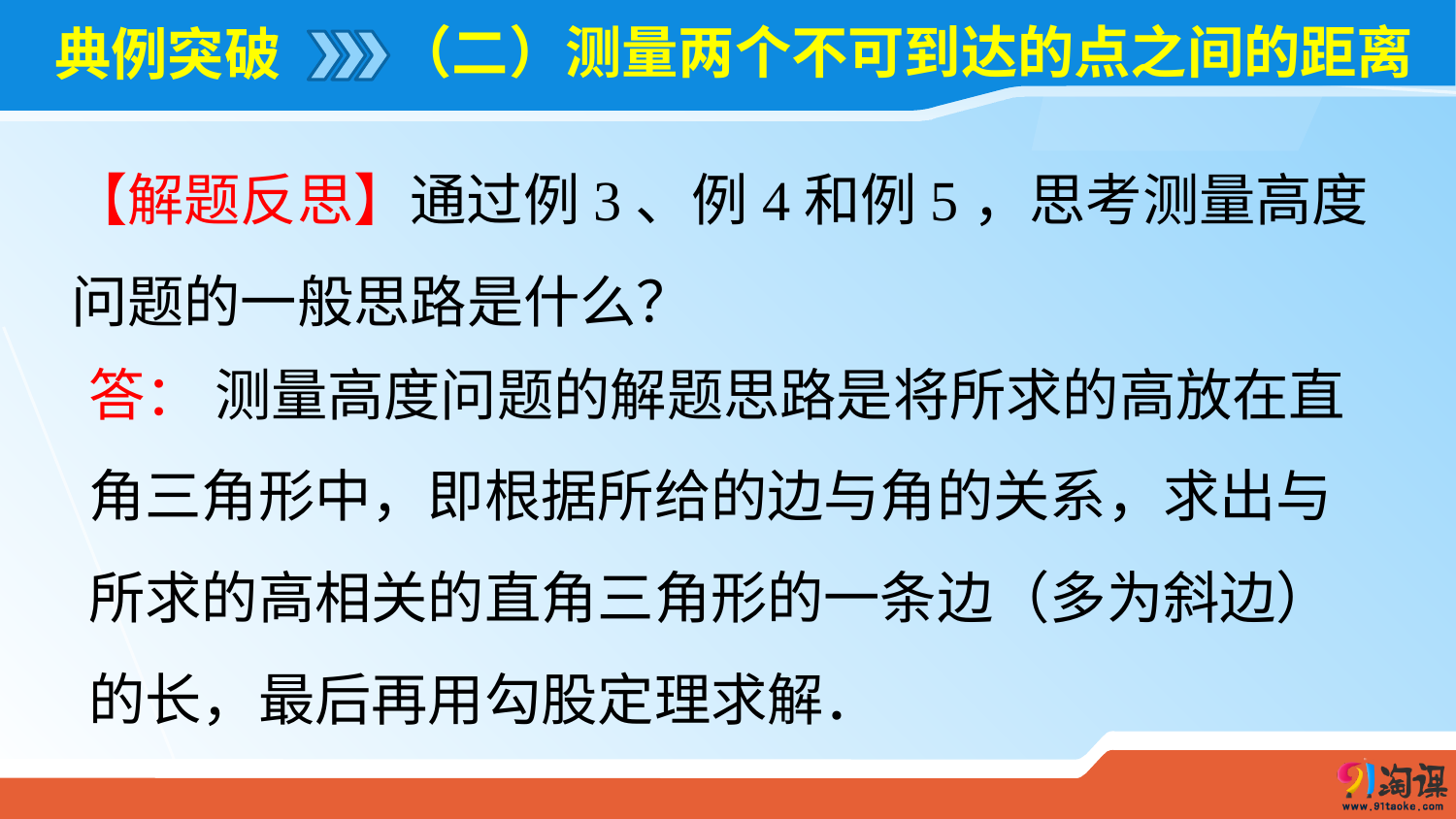

（二）测量两个不可到达的点之间的距离
# 典例突破
【解题反思】通过例3、例4和例5，思考测量高度问题的一般思路是什么？
答： 测量高度问题的解题思路是将所求的高放在直角三角形中，即根据所给的边与角的关系，求出与所求的高相关的直角三角形的一条边（多为斜边）的长，最后再用勾股定理求解．